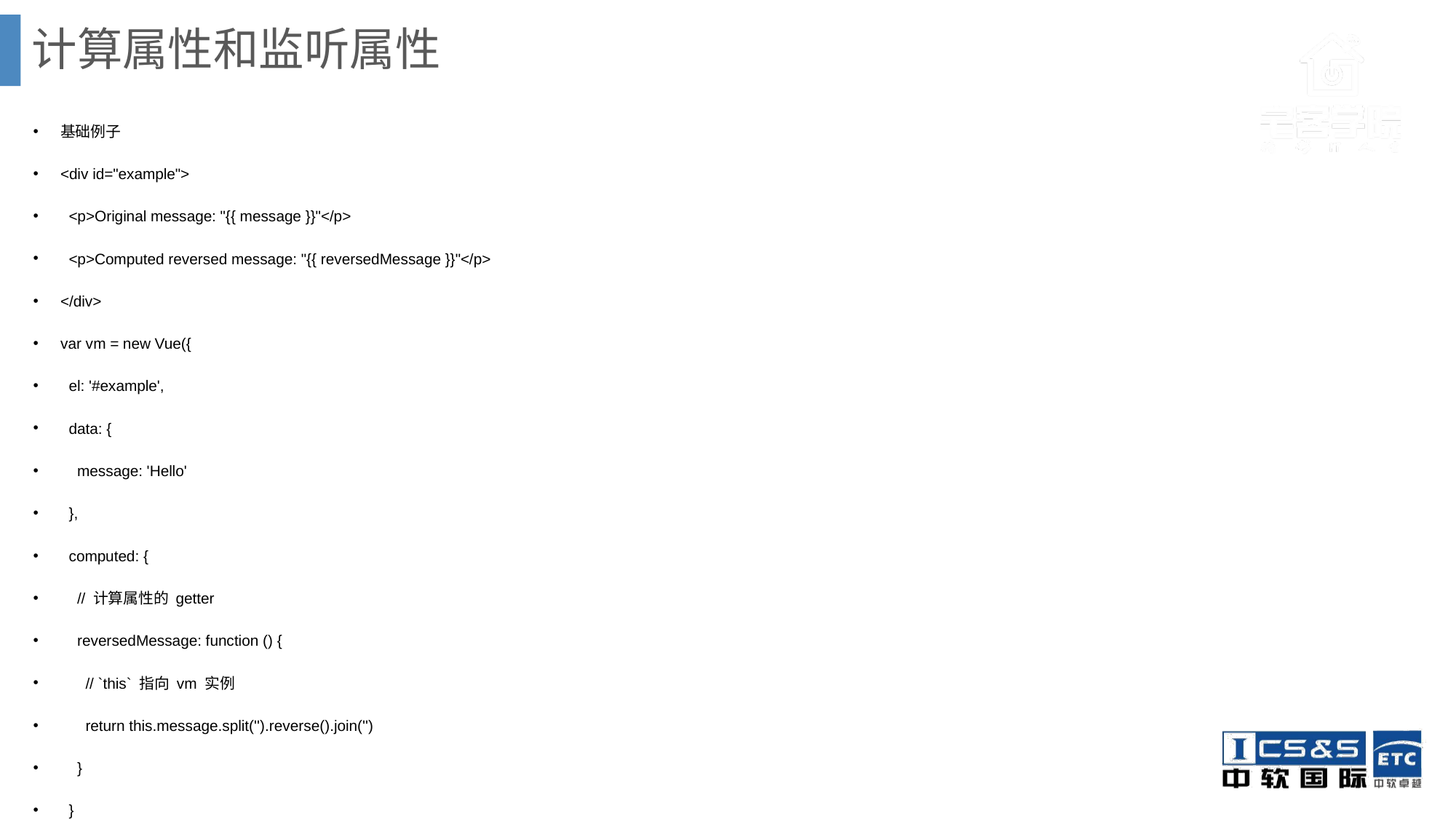

# 计算属性和监听属性
基础例子
<div id="example">
  <p>Original message: "{{ message }}"</p>
  <p>Computed reversed message: "{{ reversedMessage }}"</p>
</div>
var vm = new Vue({
  el: '#example',
  data: {
    message: 'Hello'
  },
  computed: {
    // 计算属性的 getter
    reversedMessage: function () {
      // `this` 指向 vm 实例
      return this.message.split('').reverse().join('')
    }
  }
})